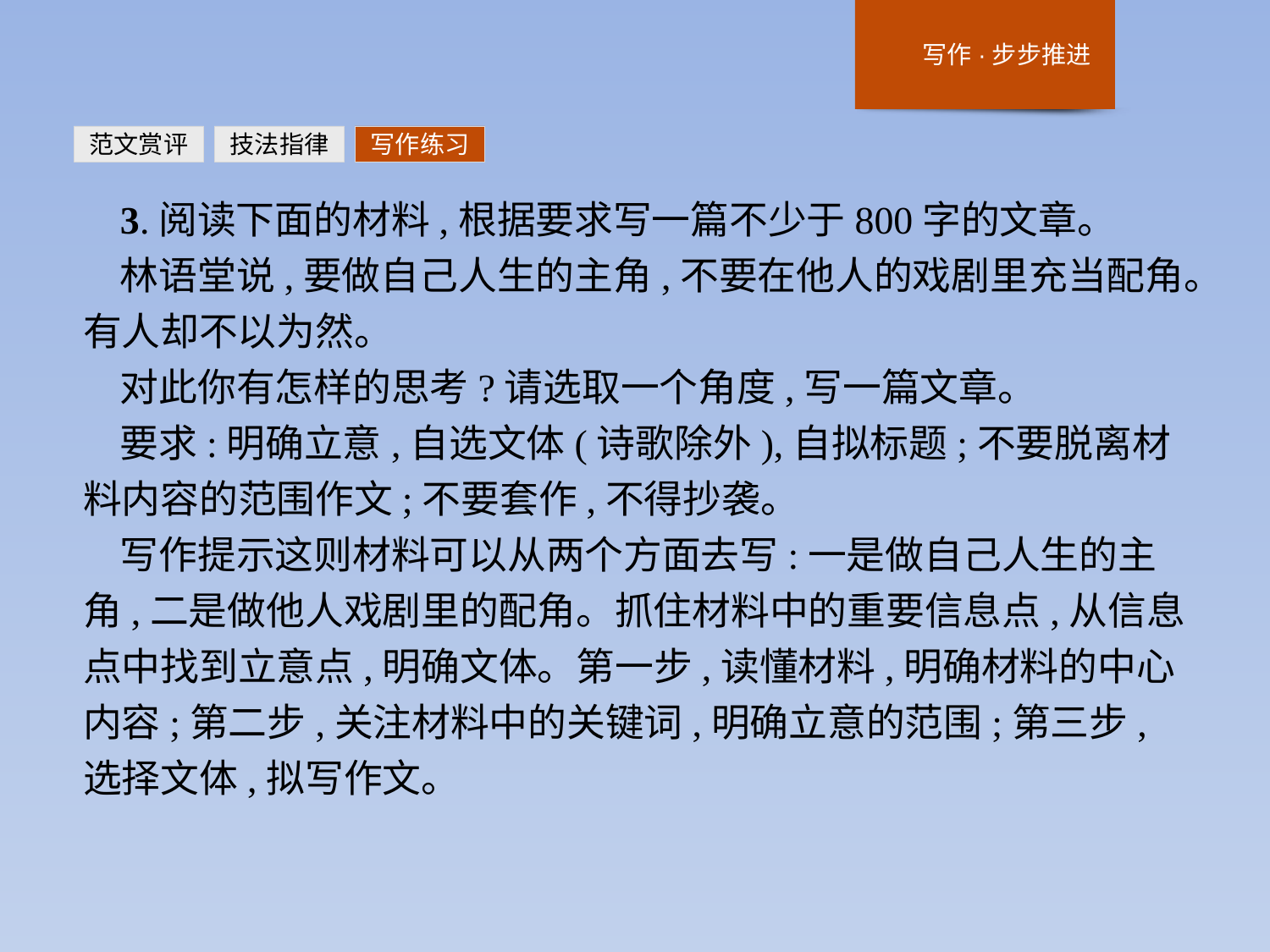

范文赏评
技法指律
写作练习
3.阅读下面的材料,根据要求写一篇不少于800字的文章。
林语堂说,要做自己人生的主角,不要在他人的戏剧里充当配角。有人却不以为然。
对此你有怎样的思考?请选取一个角度,写一篇文章。
要求:明确立意,自选文体(诗歌除外),自拟标题;不要脱离材料内容的范围作文;不要套作,不得抄袭。
写作提示这则材料可以从两个方面去写:一是做自己人生的主角,二是做他人戏剧里的配角。抓住材料中的重要信息点,从信息点中找到立意点,明确文体。第一步,读懂材料,明确材料的中心内容;第二步,关注材料中的关键词,明确立意的范围;第三步,选择文体,拟写作文。